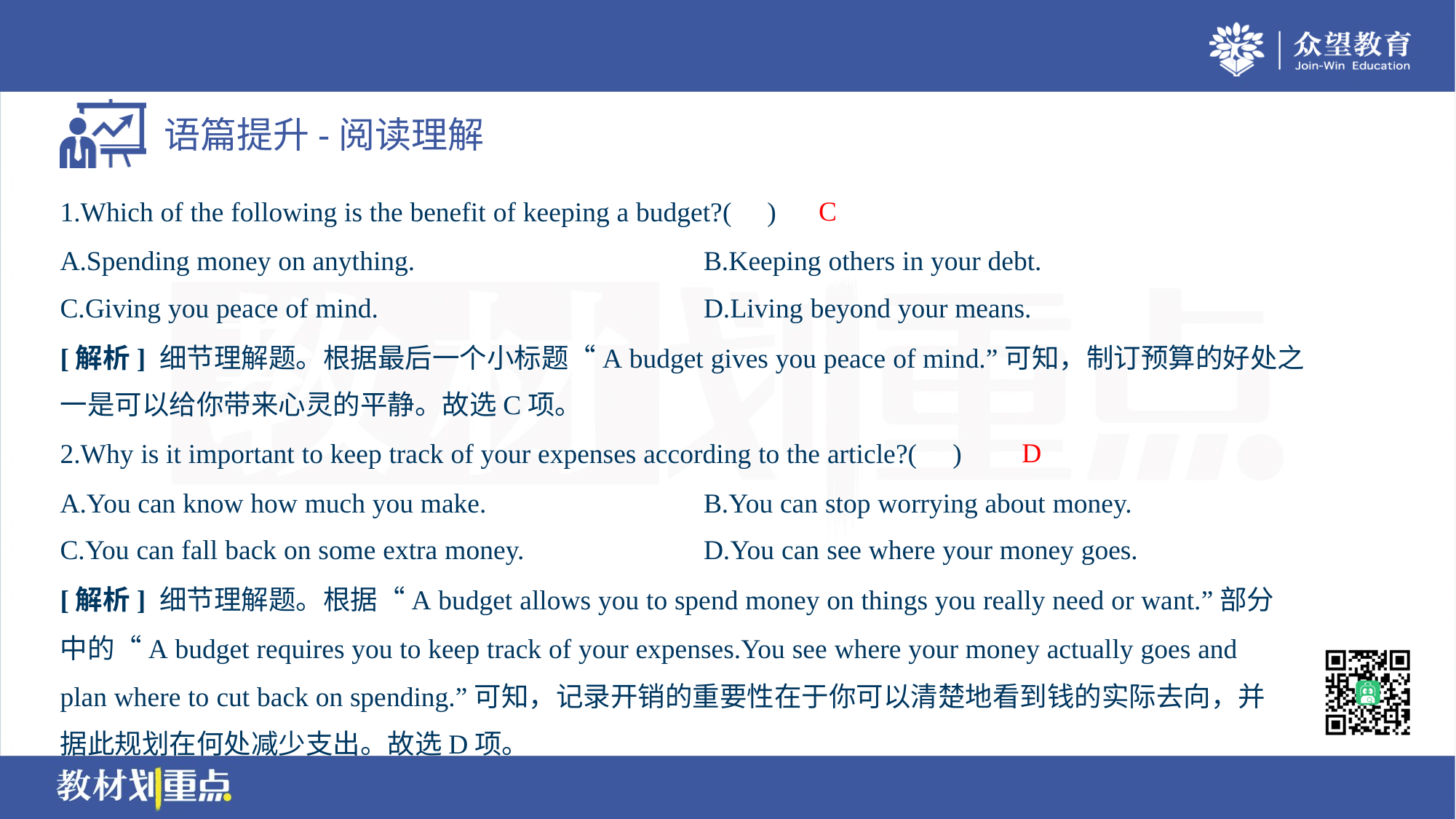

C
1.Which of the following is the benefit of keeping a budget?(     )
A.Spending money on anything.	B.Keeping others in your debt.
C.Giving you peace of mind.	D.Living beyond your means.
[解析] 细节理解题。根据最后一个小标题“A budget gives you peace of mind.”可知，制订预算的好处之
一是可以给你带来心灵的平静。故选C项。
D
2.Why is it important to keep track of your expenses according to the article?(     )
A.You can know how much you make.	B.You can stop worrying about money.
C.You can fall back on some extra money.	D.You can see where your money goes.
[解析] 细节理解题。根据“A budget allows you to spend money on things you really need or want.”部分
中的“A budget requires you to keep track of your expenses.You see where your money actually goes and
plan where to cut back on spending.”可知，记录开销的重要性在于你可以清楚地看到钱的实际去向，并
据此规划在何处减少支出。故选D项。